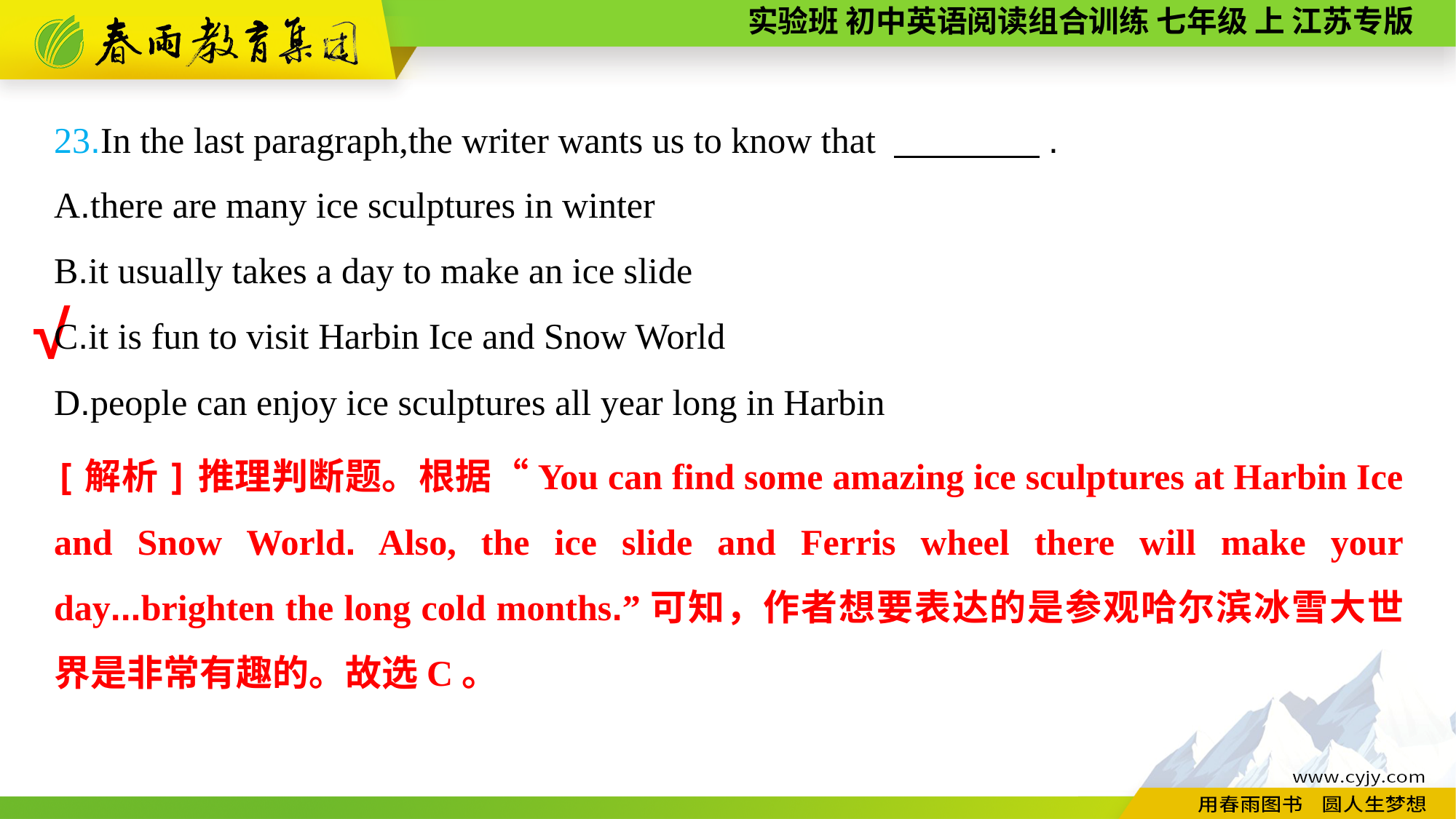

23.In the last paragraph,the writer wants us to know that 　　　　.
A.there are many ice sculptures in winter
B.it usually takes a day to make an ice slide
C.it is fun to visit Harbin Ice and Snow World
D.people can enjoy ice sculptures all year long in Harbin
√
[解析]推理判断题。根据“You can find some amazing ice sculptures at Harbin Ice and Snow World. Also, the ice slide and Ferris wheel there will make your day...brighten the long cold months.”可知，作者想要表达的是参观哈尔滨冰雪大世界是非常有趣的。故选C。